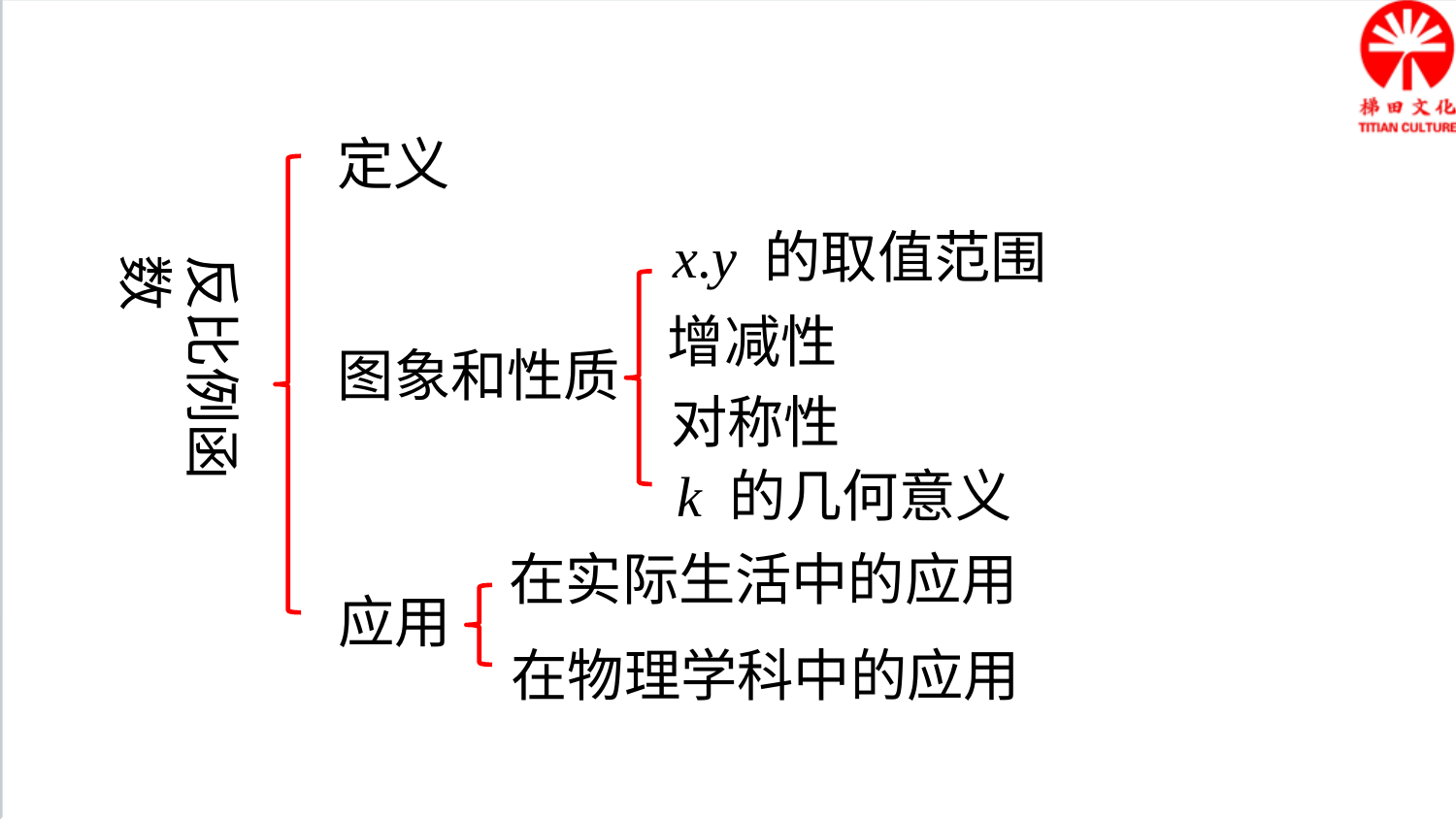

定义

x.y 的取值范围
反比例函数

增减性
图象和性质
对称性
k 的几何意义
在实际生活中的应用
应用

在物理学科中的应用